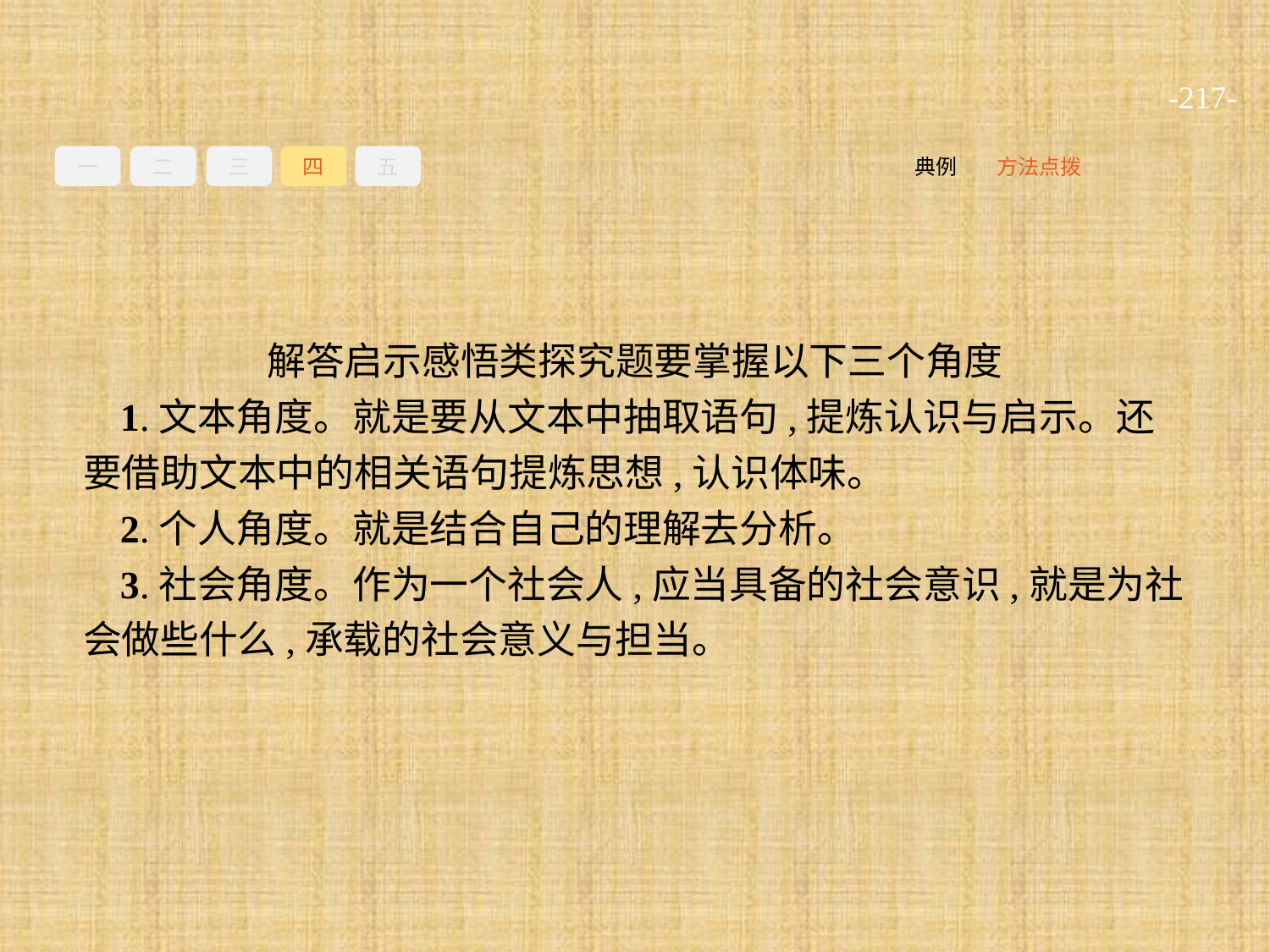

-217-
一
二
三
四
五
方法点拨
典例
解答启示感悟类探究题要掌握以下三个角度
1.文本角度。就是要从文本中抽取语句,提炼认识与启示。还要借助文本中的相关语句提炼思想,认识体味。
2.个人角度。就是结合自己的理解去分析。
3.社会角度。作为一个社会人,应当具备的社会意识,就是为社会做些什么,承载的社会意义与担当。